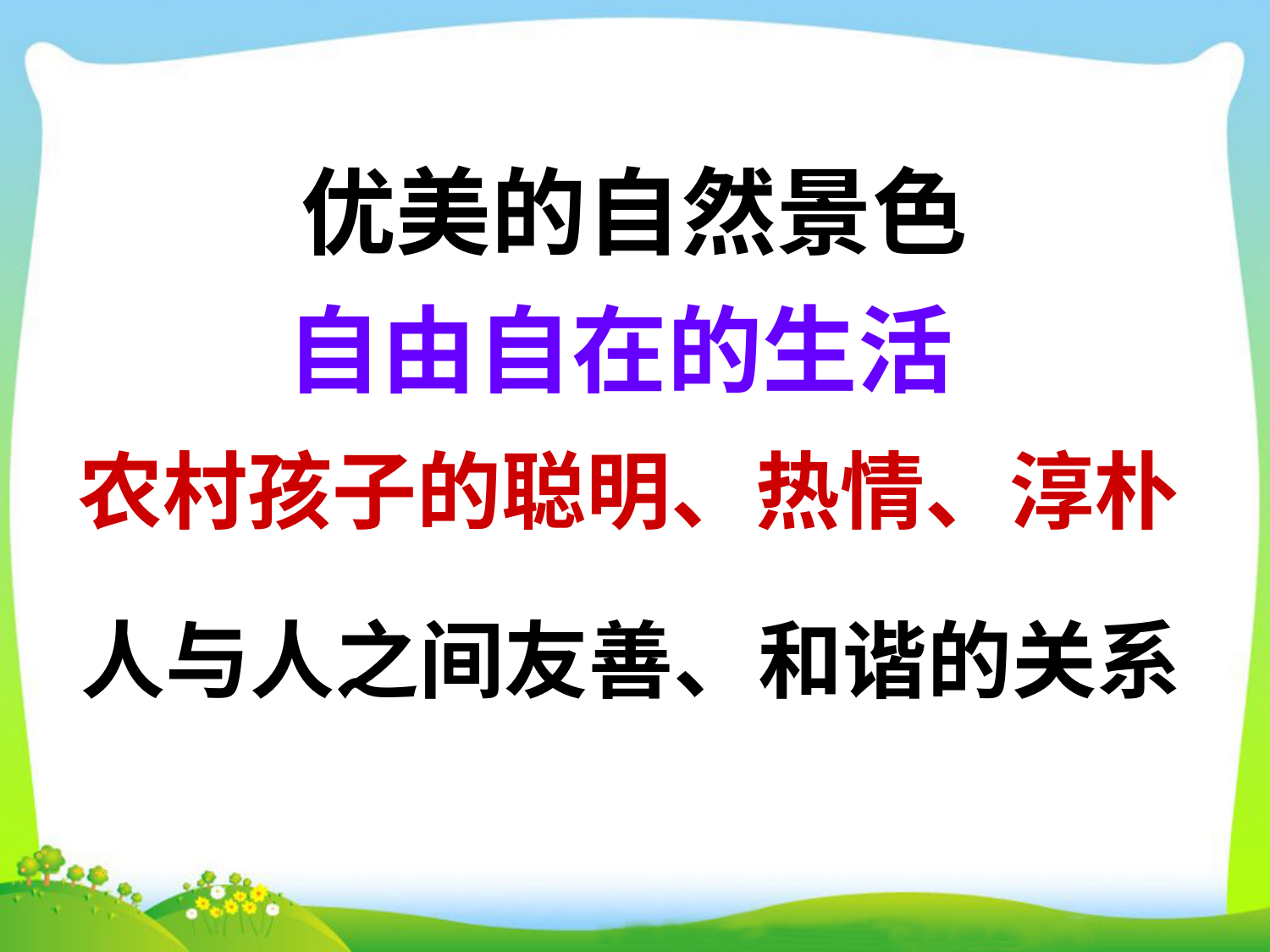

优美的自然景色
自由自在的生活
农村孩子的聪明、热情、淳朴
人与人之间友善、和谐的关系